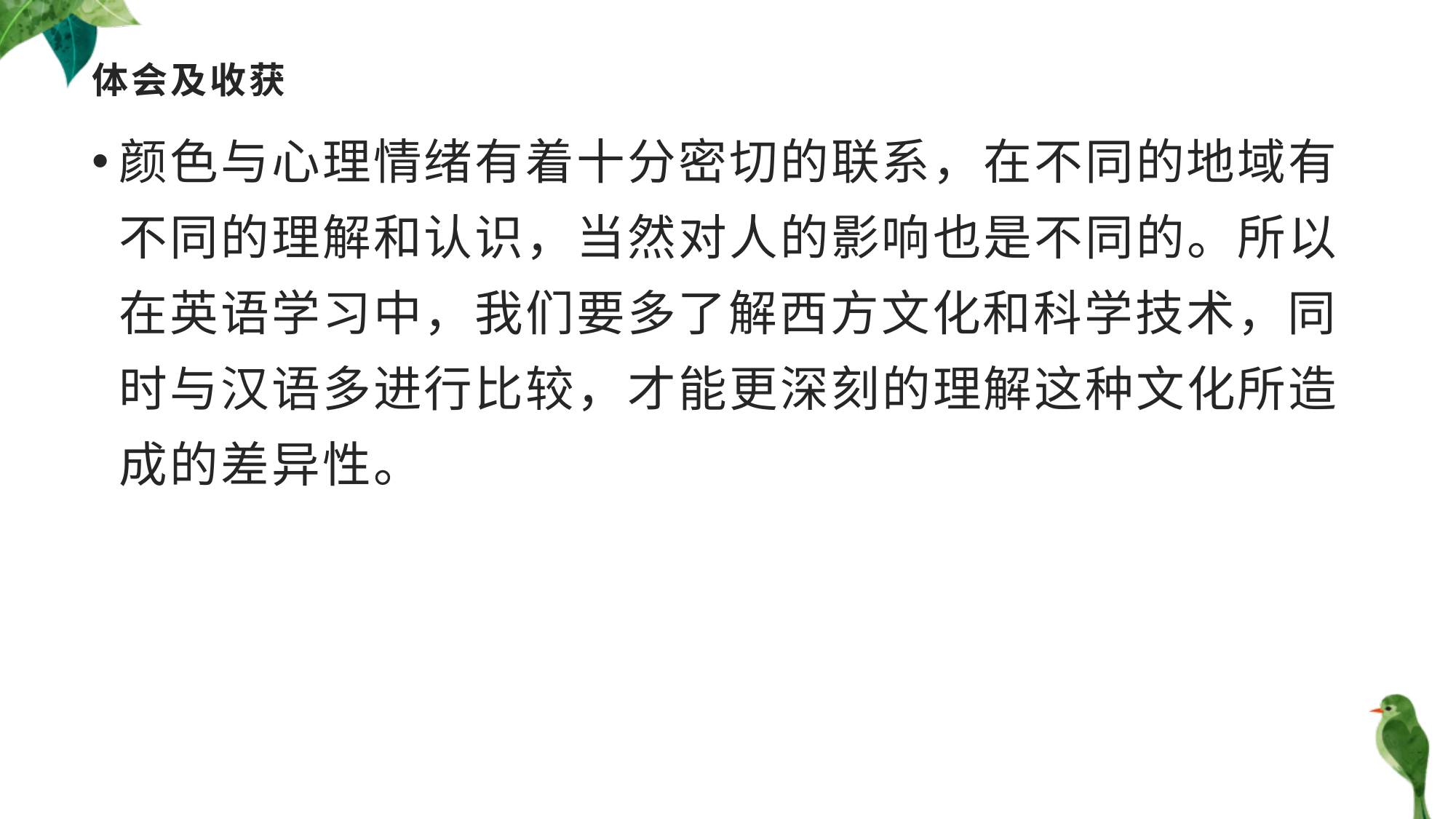

# 体会及收获
颜色与心理情绪有着十分密切的联系，在不同的地域有不同的理解和认识，当然对人的影响也是不同的。所以在英语学习中，我们要多了解西方文化和科学技术，同时与汉语多进行比较，才能更深刻的理解这种文化所造成的差异性。